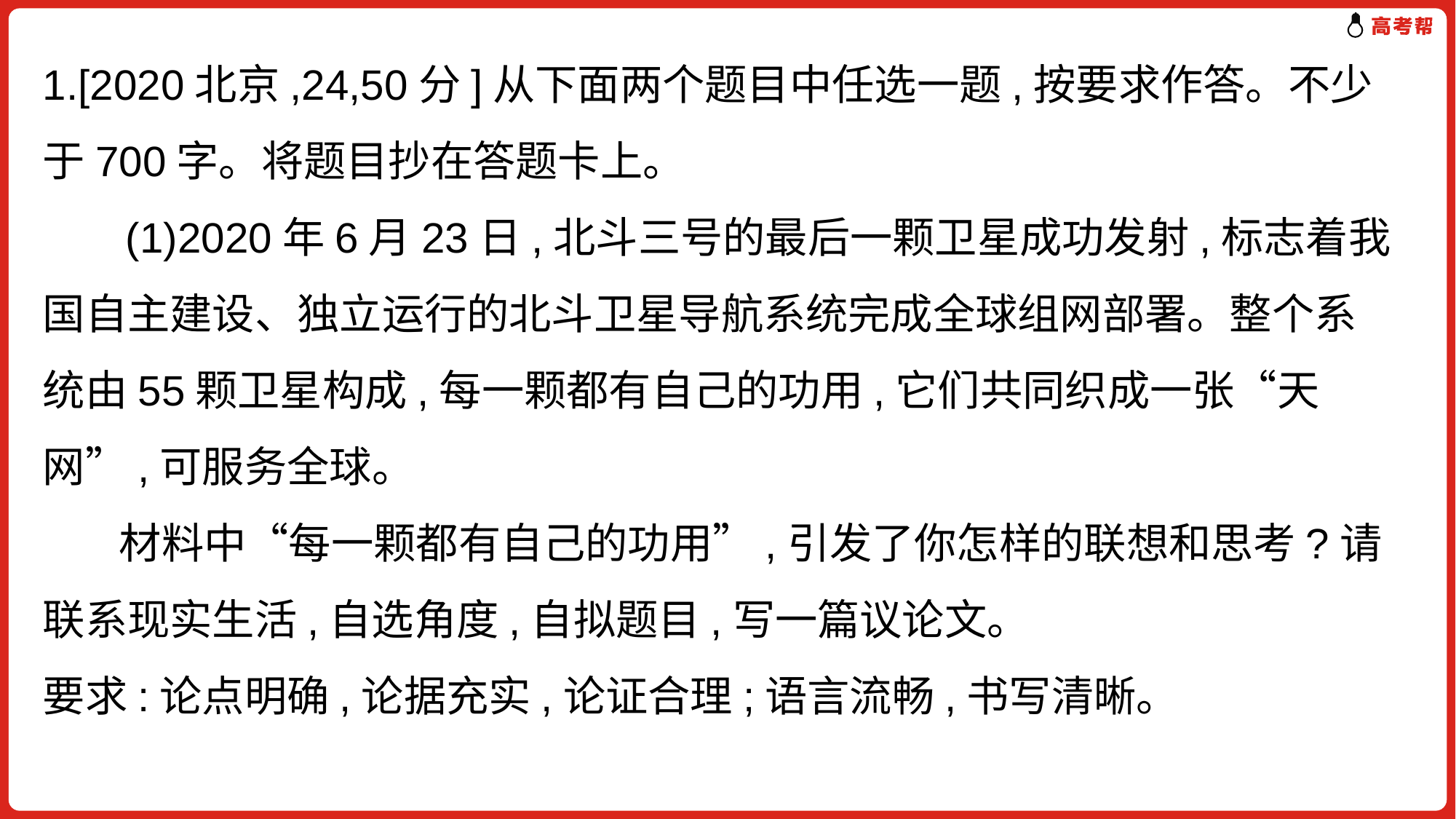

1.[2020北京,24,50分]从下面两个题目中任选一题,按要求作答。不少于700字。将题目抄在答题卡上。
       (1)2020年6月23日,北斗三号的最后一颗卫星成功发射,标志着我国自主建设、独立运行的北斗卫星导航系统完成全球组网部署。整个系统由55颗卫星构成,每一颗都有自己的功用,它们共同织成一张“天网”,可服务全球。
       材料中“每一颗都有自己的功用”,引发了你怎样的联想和思考?请联系现实生活,自选角度,自拟题目,写一篇议论文。
要求:论点明确,论据充实,论证合理;语言流畅,书写清晰。